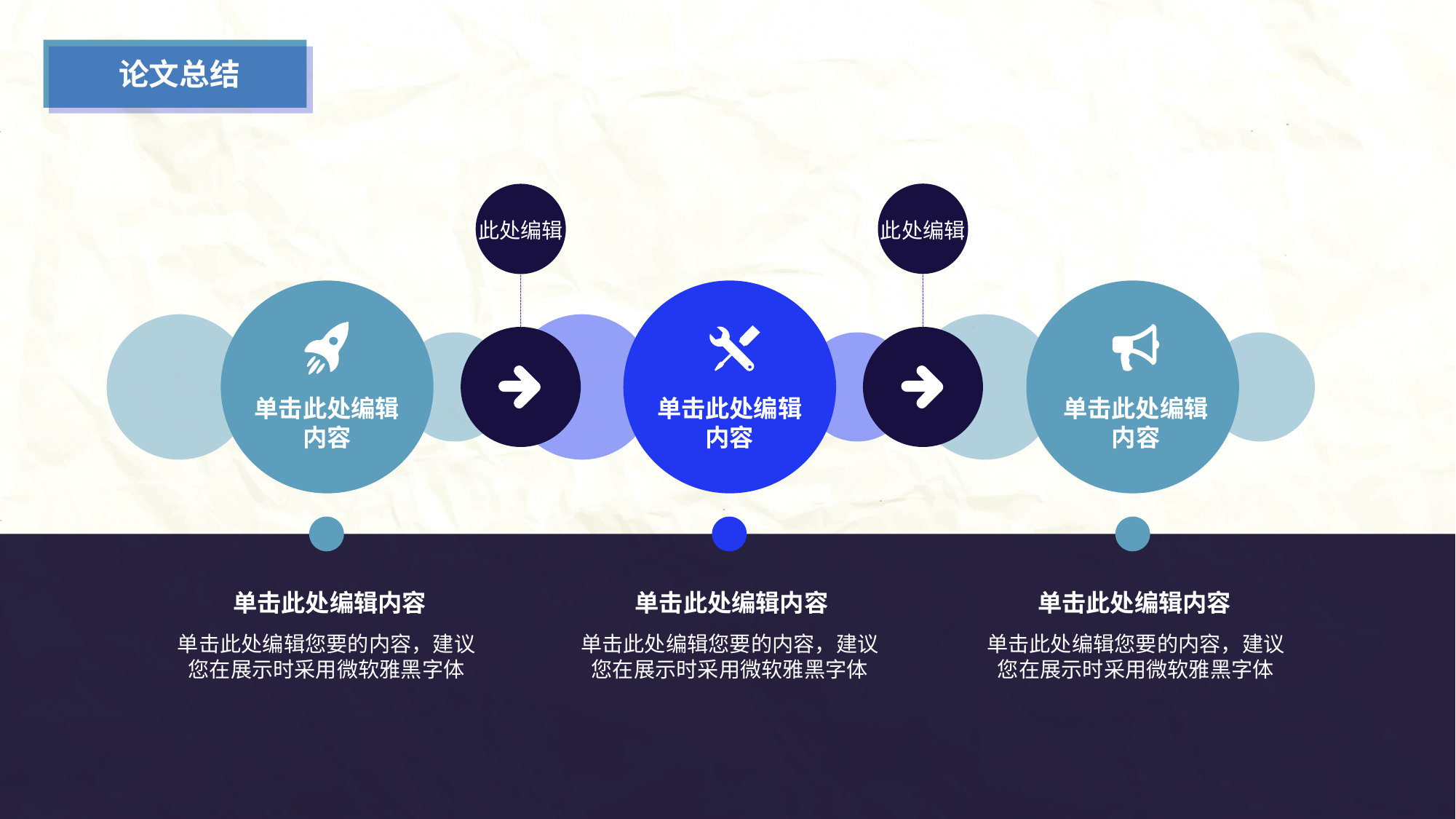

论文总结

此处编辑
此处编辑

单击此处编辑内容
单击此处编辑内容
单击此处编辑内容

单击此处编辑内容
单击此处编辑内容
单击此处编辑内容
单击此处编辑您要的内容，建议您在展示时采用微软雅黑字体
单击此处编辑您要的内容，建议您在展示时采用微软雅黑字体
单击此处编辑您要的内容，建议您在展示时采用微软雅黑字体